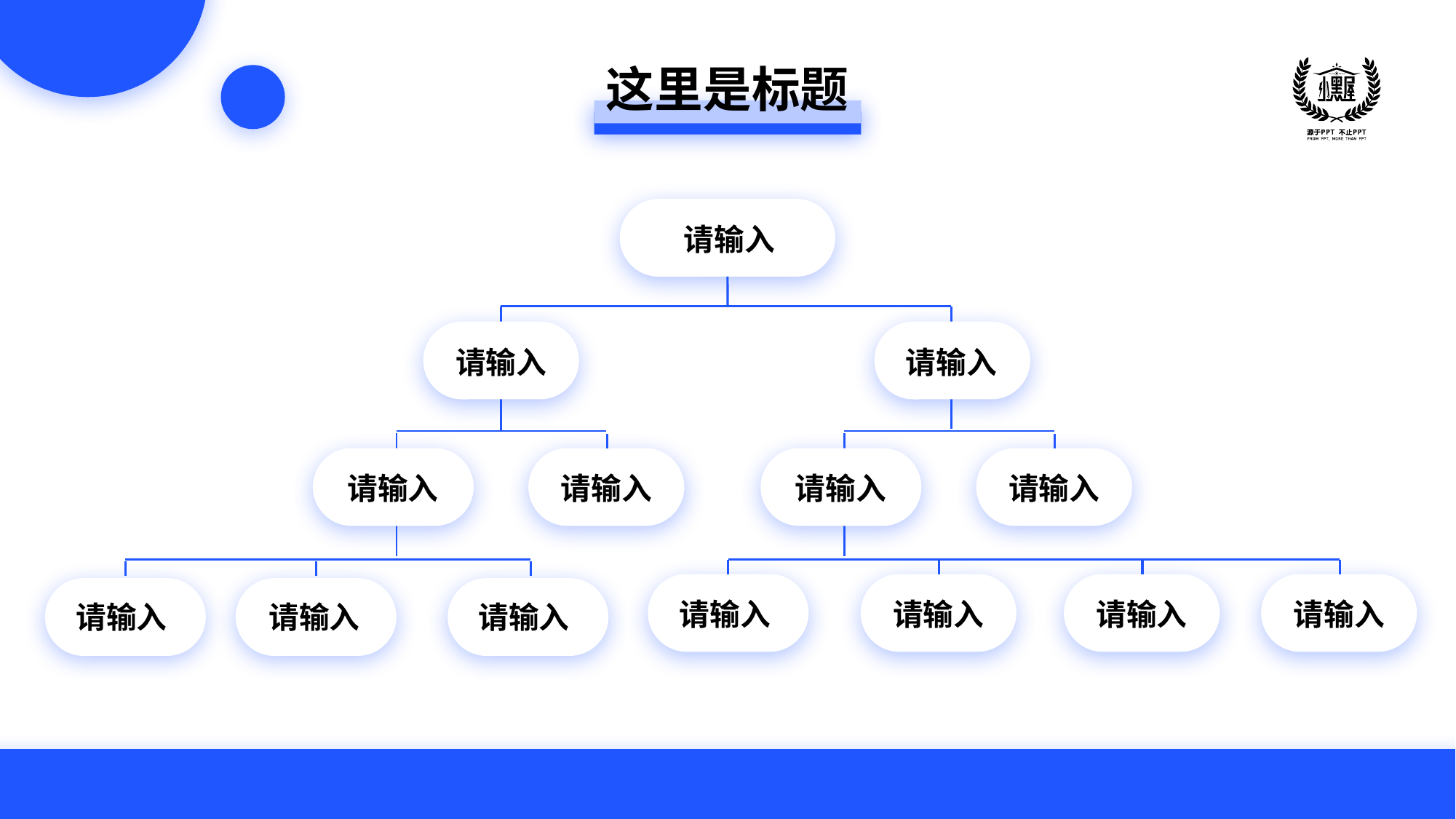

这里是标题

请输入

请输入
请输入

请输入
请输入
请输入
请输入

请输入
请输入
请输入
请输入
请输入
请输入
请输入